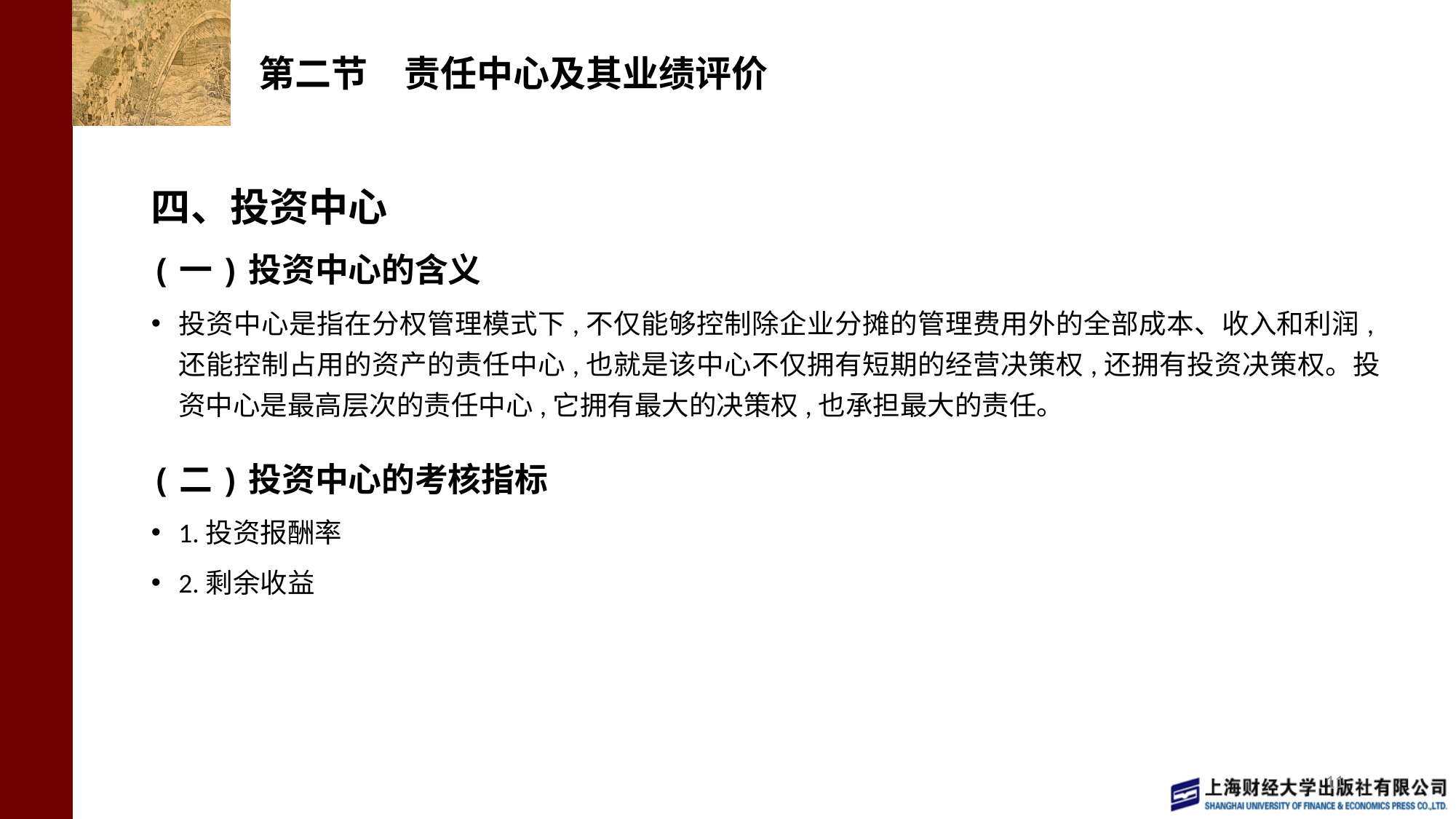

# 第二节　责任中心及其业绩评价
四、投资中心
(一)投资中心的含义
投资中心是指在分权管理模式下,不仅能够控制除企业分摊的管理费用外的全部成本、收入和利润,还能控制占用的资产的责任中心,也就是该中心不仅拥有短期的经营决策权,还拥有投资决策权。投资中心是最高层次的责任中心,它拥有最大的决策权,也承担最大的责任。
(二)投资中心的考核指标
1.投资报酬率
2.剩余收益

11